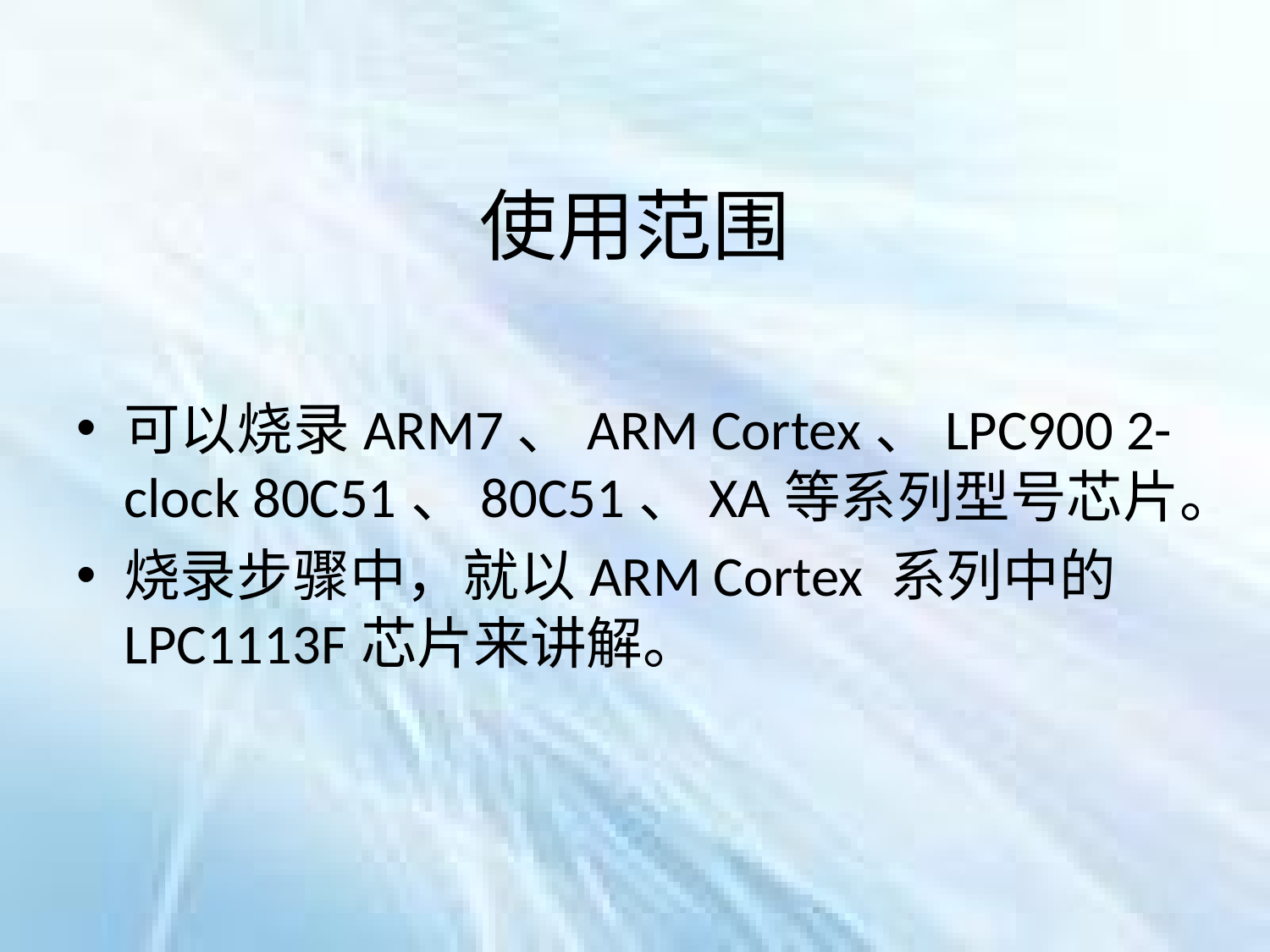

# 使用范围
可以烧录ARM7、ARM Cortex、LPC900 2-clock 80C51、80C51、XA等系列型号芯片。
烧录步骤中，就以ARM Cortex 系列中的LPC1113F芯片来讲解。